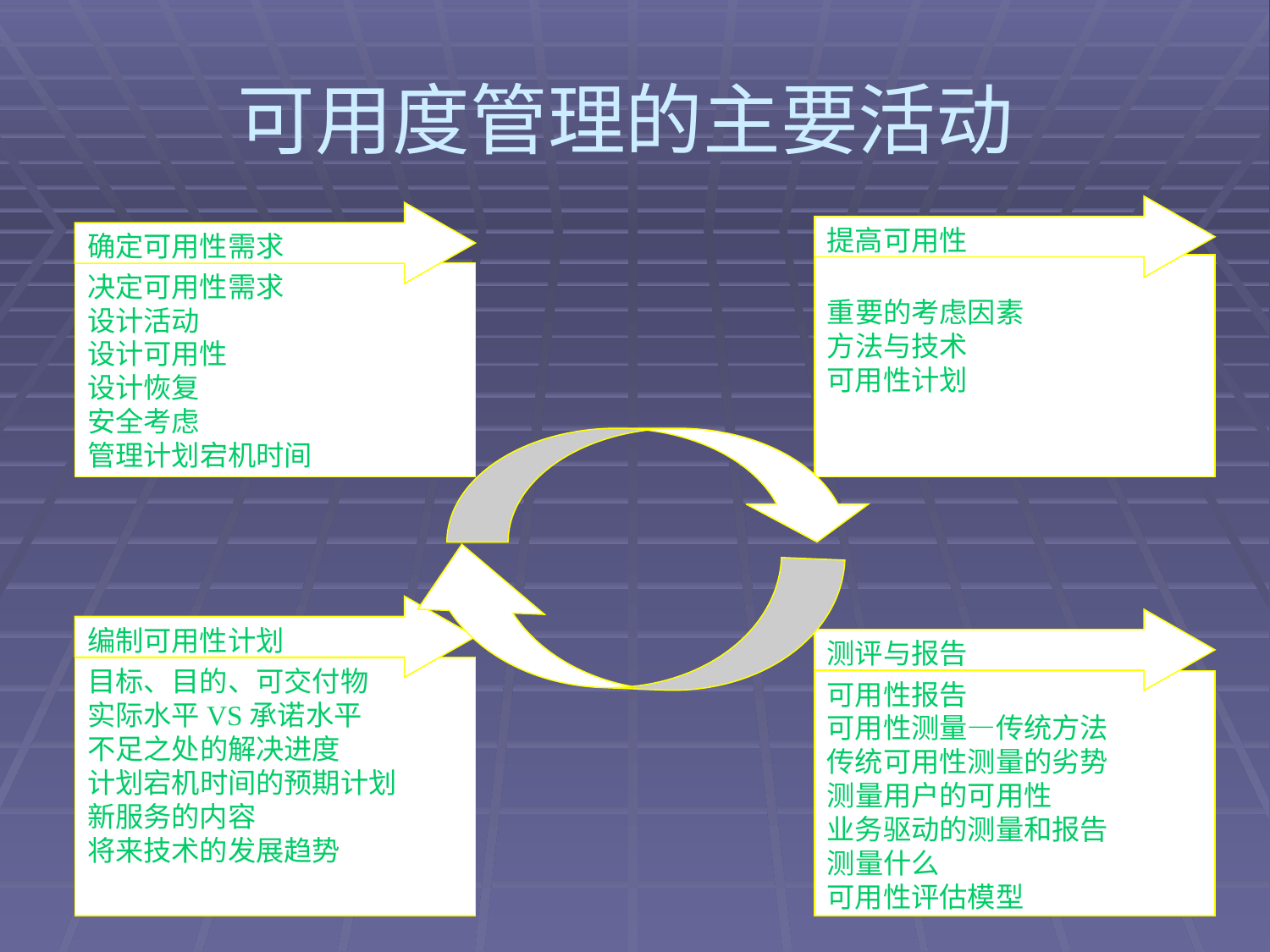

# 可用度管理的主要活动
提高可用性
确定可用性需求

重要的考虑因素
方法与技术
可用性计划
决定可用性需求
设计活动
设计可用性
设计恢复
安全考虑
管理计划宕机时间

编制可用性计划
测评与报告
目标、目的、可交付物
实际水平VS承诺水平
不足之处的解决进度
计划宕机时间的预期计划
新服务的内容
将来技术的发展趋势
可用性报告
可用性测量—传统方法
传统可用性测量的劣势
测量用户的可用性
业务驱动的测量和报告
测量什么
可用性评估模型